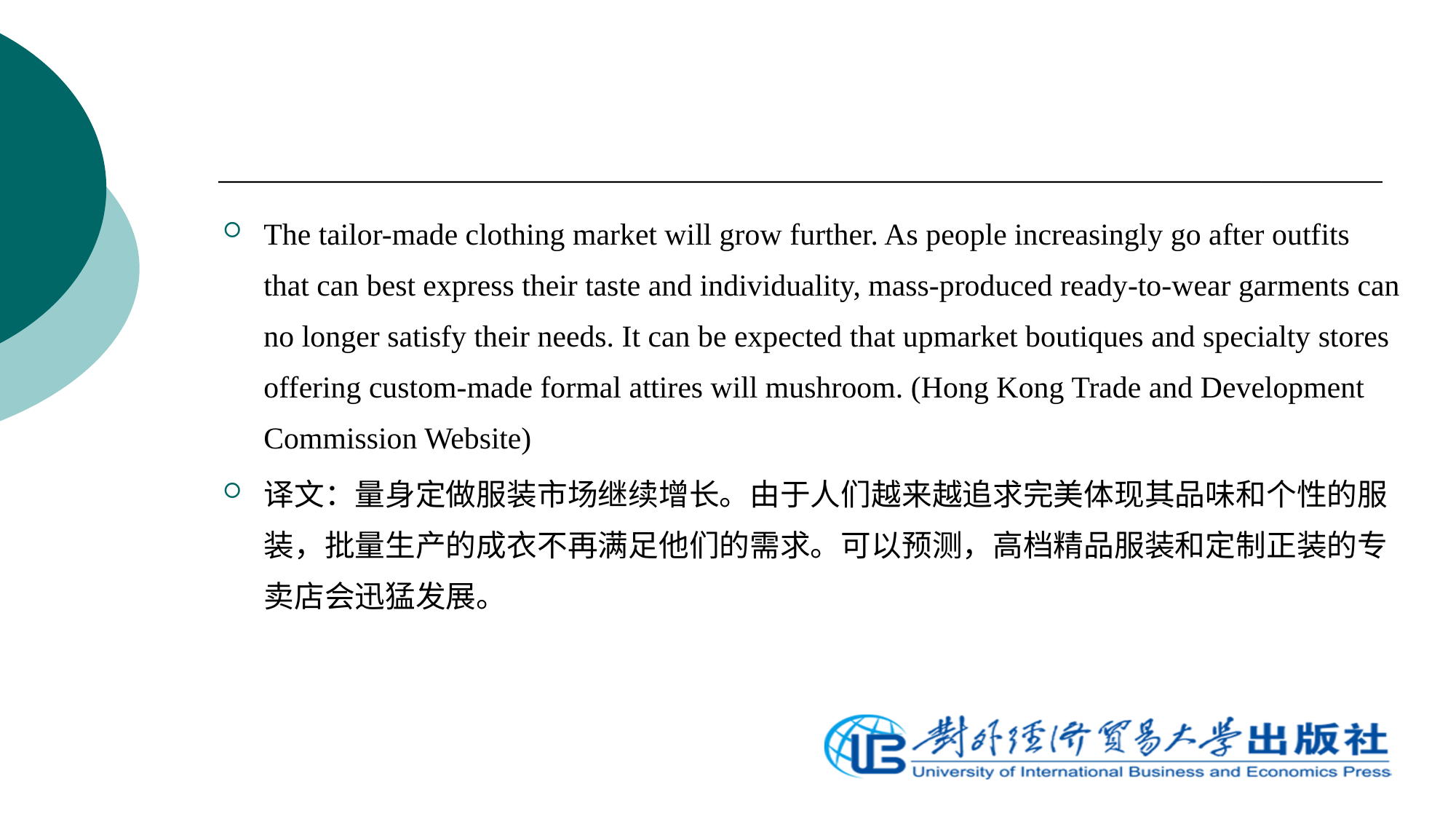

The tailor-made clothing market will grow further. As people increasingly go after outfits that can best express their taste and individuality, mass-produced ready-to-wear garments can no longer satisfy their needs. It can be expected that upmarket boutiques and specialty stores offering custom-made formal attires will mushroom. (Hong Kong Trade and Development Commission Website)
译文：量身定做服装市场继续增长。由于人们越来越追求完美体现其品味和个性的服装，批量生产的成衣不再满足他们的需求。可以预测，高档精品服装和定制正装的专卖店会迅猛发展。